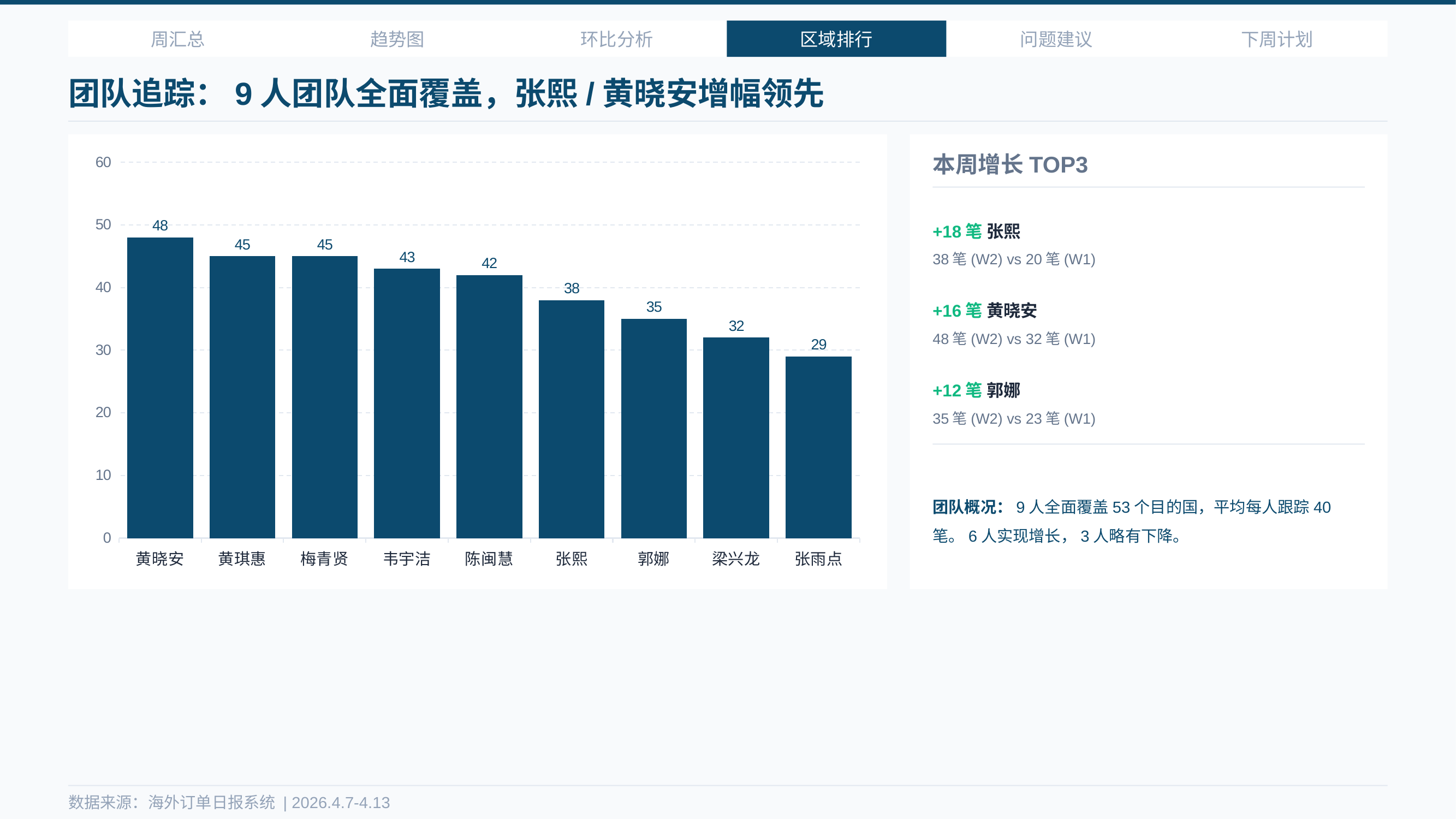

周汇总
趋势图
环比分析

区域排行
问题建议
下周计划
团队追踪：9人团队全面覆盖，张熙/黄晓安增幅领先

### Chart

| Category | 本周跟踪笔数 |
|---|---|
| 黄晓安 | 48.0 |
| 黄琪惠 | 45.0 |
| 梅青贤 | 45.0 |
| 韦宇洁 | 43.0 |
| 陈闽慧 | 42.0 |
| 张熙 | 38.0 |
| 郭娜 | 35.0 |
| 梁兴龙 | 32.0 |
| 张雨点 | 29.0 |
本周增长TOP3

+18笔 张熙
38笔(W2) vs 20笔(W1)
+16笔 黄晓安
48笔(W2) vs 32笔(W1)
+12笔 郭娜
35笔(W2) vs 23笔(W1)

团队概况：9人全面覆盖53个目的国，平均每人跟踪40笔。6人实现增长，3人略有下降。

数据来源：海外订单日报系统 | 2026.4.7-4.13